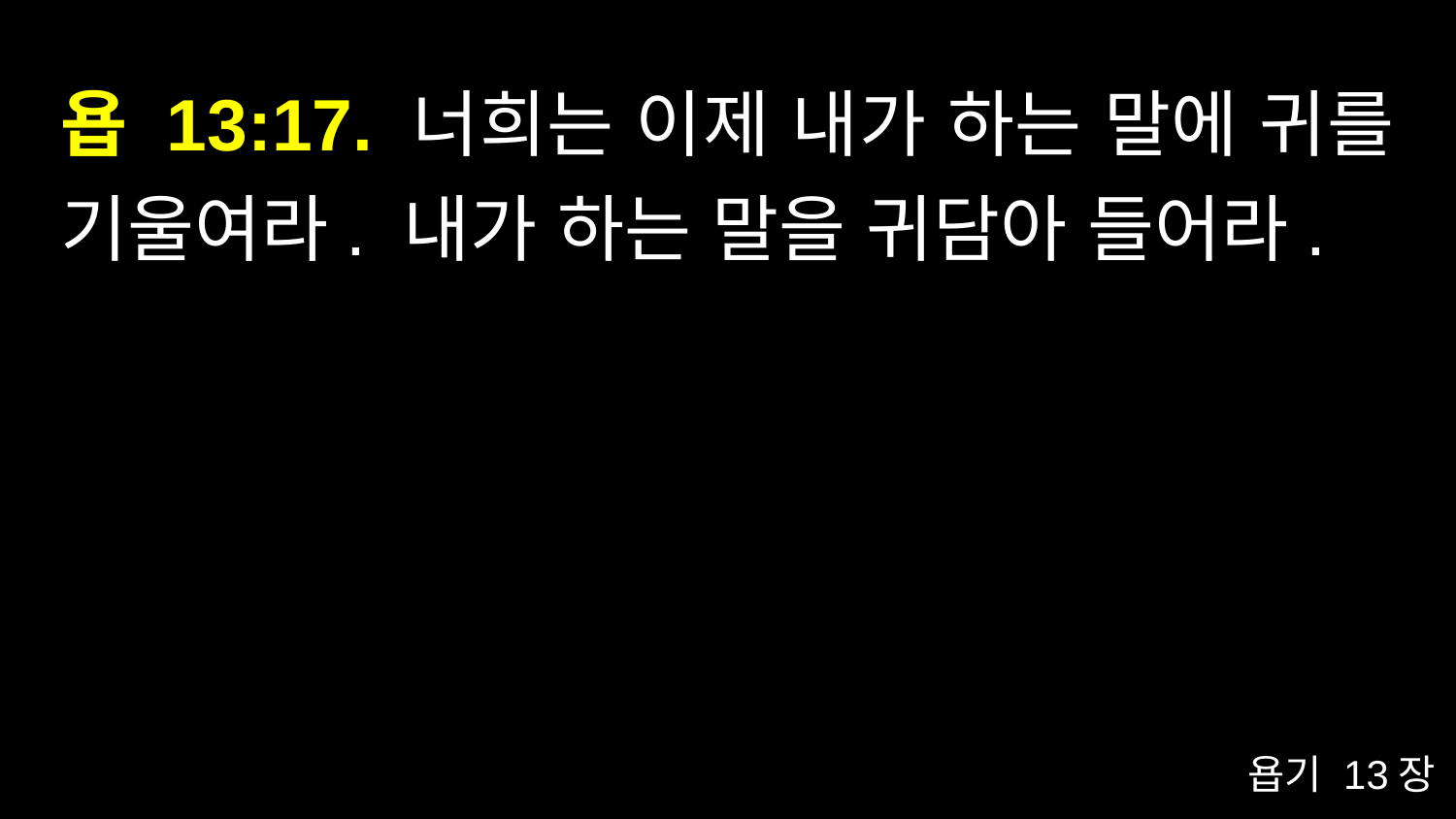

# 욥 13:17. 너희는 이제 내가 하는 말에 귀를 기울여라. 내가 하는 말을 귀담아 들어라.
욥기 13장